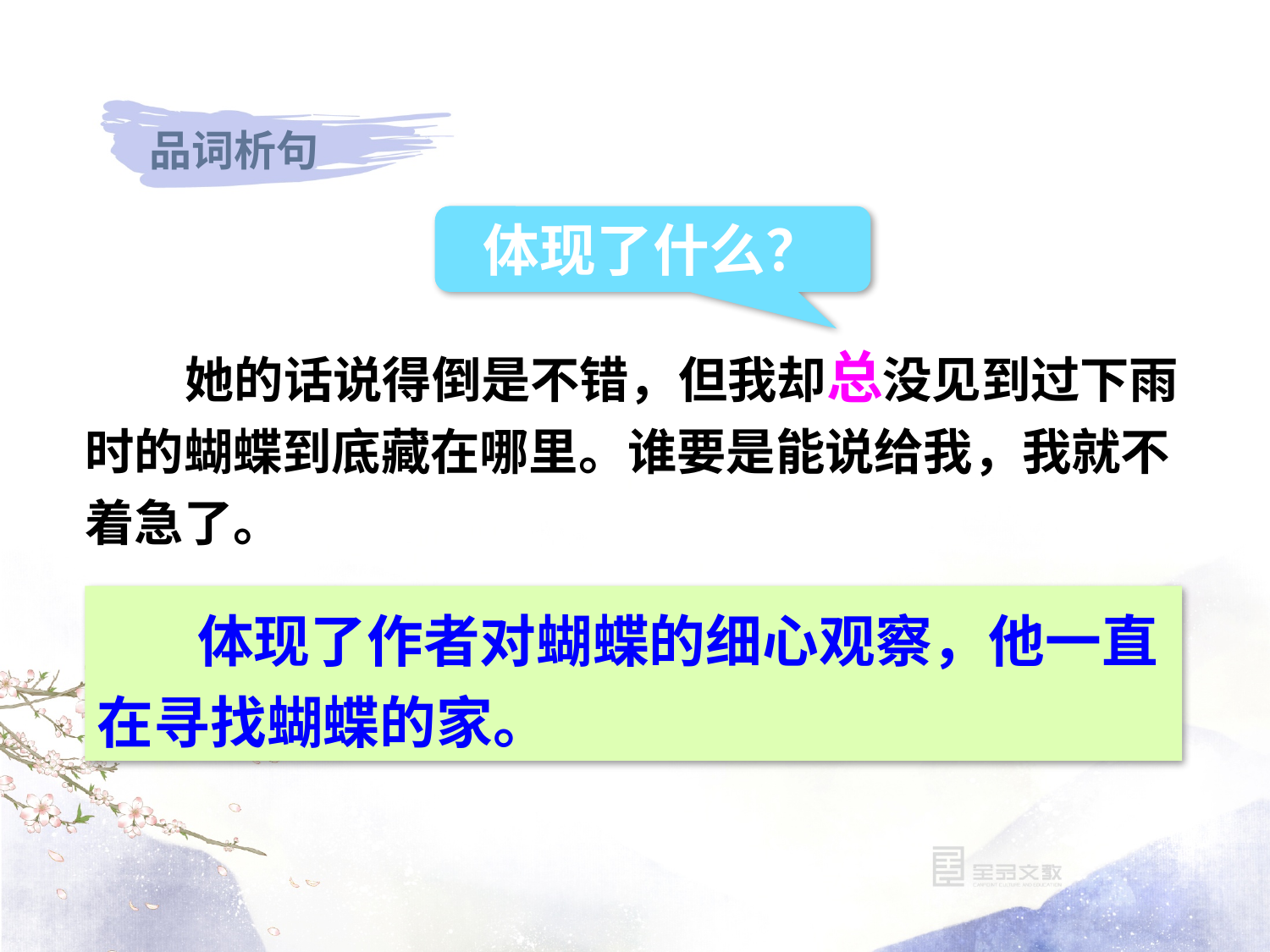

体现了什么？
她的话说得倒是不错，但我却总没见到过下雨时的蝴蝶到底藏在哪里。谁要是能说给我，我就不着急了。
体现了作者对蝴蝶的细心观察，他一直在寻找蝴蝶的家。